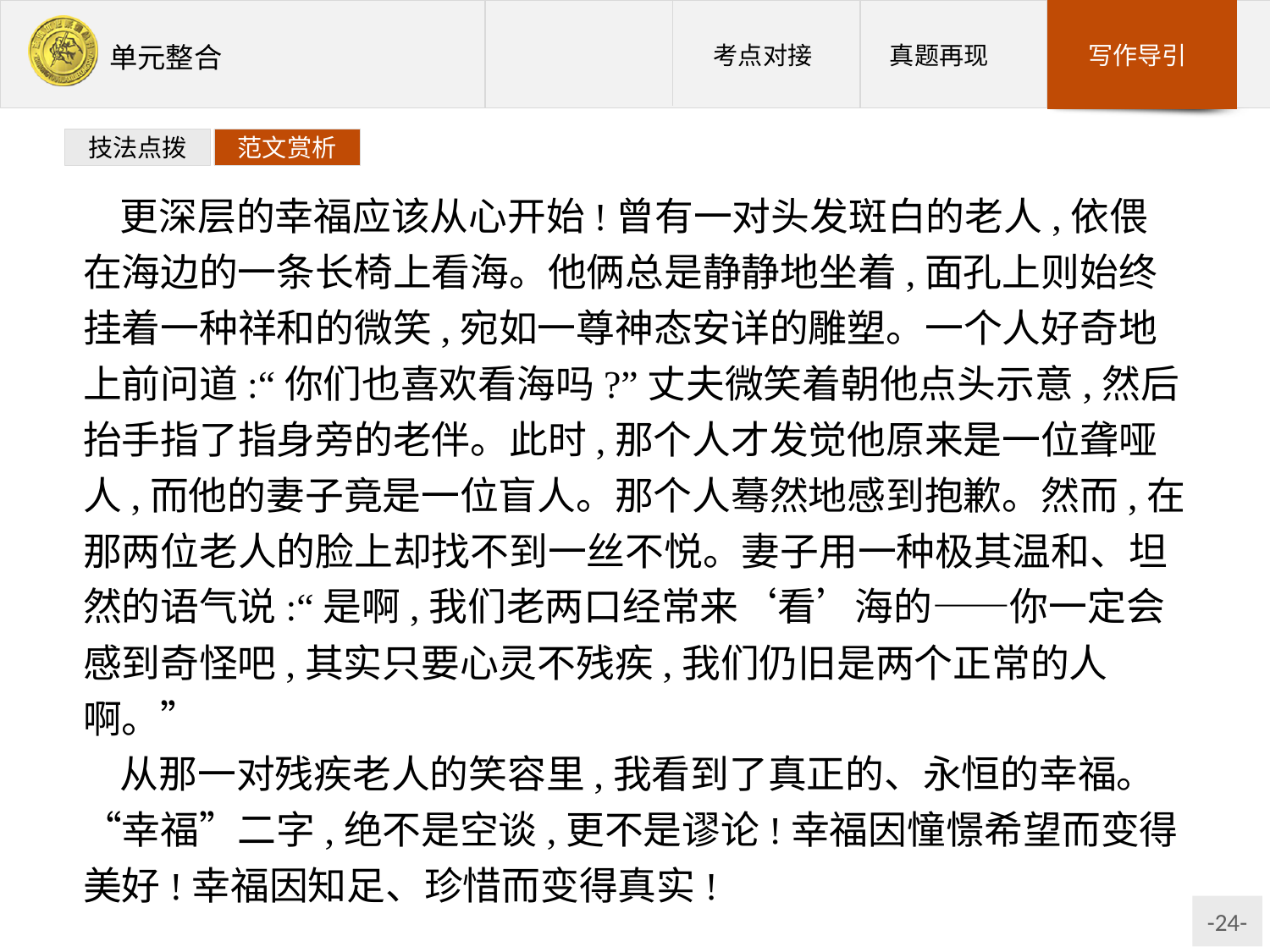

技法点拨
范文赏析
更深层的幸福应该从心开始!曾有一对头发斑白的老人,依偎在海边的一条长椅上看海。他俩总是静静地坐着,面孔上则始终挂着一种祥和的微笑,宛如一尊神态安详的雕塑。一个人好奇地上前问道:“你们也喜欢看海吗?”丈夫微笑着朝他点头示意,然后抬手指了指身旁的老伴。此时,那个人才发觉他原来是一位聋哑人,而他的妻子竟是一位盲人。那个人蓦然地感到抱歉。然而,在那两位老人的脸上却找不到一丝不悦。妻子用一种极其温和、坦然的语气说:“是啊,我们老两口经常来‘看’海的——你一定会感到奇怪吧,其实只要心灵不残疾,我们仍旧是两个正常的人啊。”
从那一对残疾老人的笑容里,我看到了真正的、永恒的幸福。“幸福”二字,绝不是空谈,更不是谬论!幸福因憧憬希望而变得美好!幸福因知足、珍惜而变得真实!